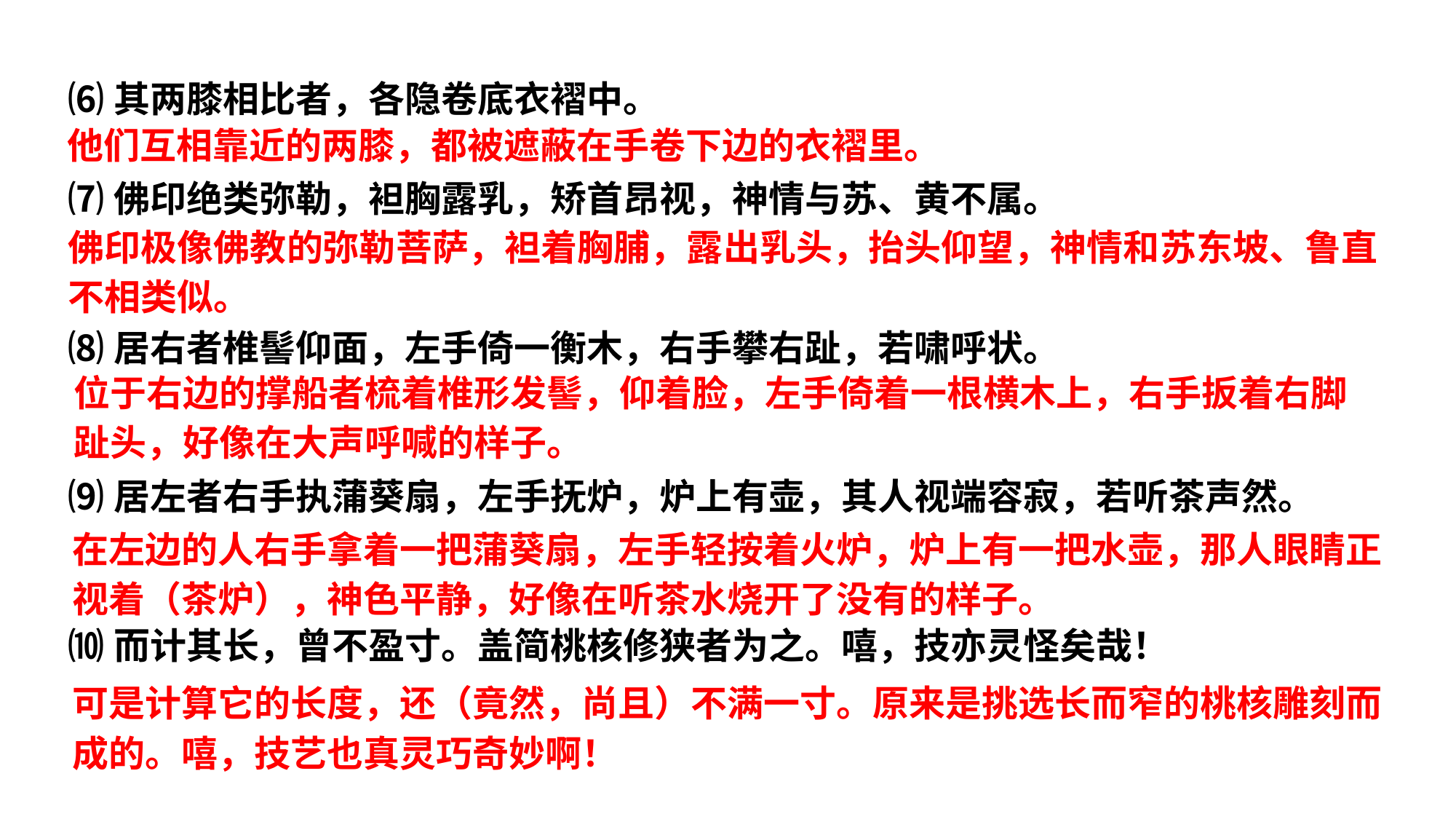

⑹其两膝相比者，各隐卷底衣褶中。

⑺佛印绝类弥勒，袒胸露乳，矫首昂视，神情与苏、黄不属。

⑻居右者椎髻仰面，左手倚一衡木，右手攀右趾，若啸呼状。

⑼居左者右手执蒲葵扇，左手抚炉，炉上有壶，其人视端容寂，若听茶声然。

⑽而计其长，曾不盈寸。盖简桃核修狭者为之。嘻，技亦灵怪矣哉！
他们互相靠近的两膝，都被遮蔽在手卷下边的衣褶里。
佛印极像佛教的弥勒菩萨，袒着胸脯，露出乳头，抬头仰望，神情和苏东坡、鲁直不相类似。
位于右边的撑船者梳着椎形发髻，仰着脸，左手倚着一根横木上，右手扳着右脚趾头，好像在大声呼喊的样子。
在左边的人右手拿着一把蒲葵扇，左手轻按着火炉，炉上有一把水壶，那人眼睛正视着（茶炉），神色平静，好像在听茶水烧开了没有的样子。
可是计算它的长度，还（竟然，尚且）不满一寸。原来是挑选长而窄的桃核雕刻而成的。嘻，技艺也真灵巧奇妙啊！